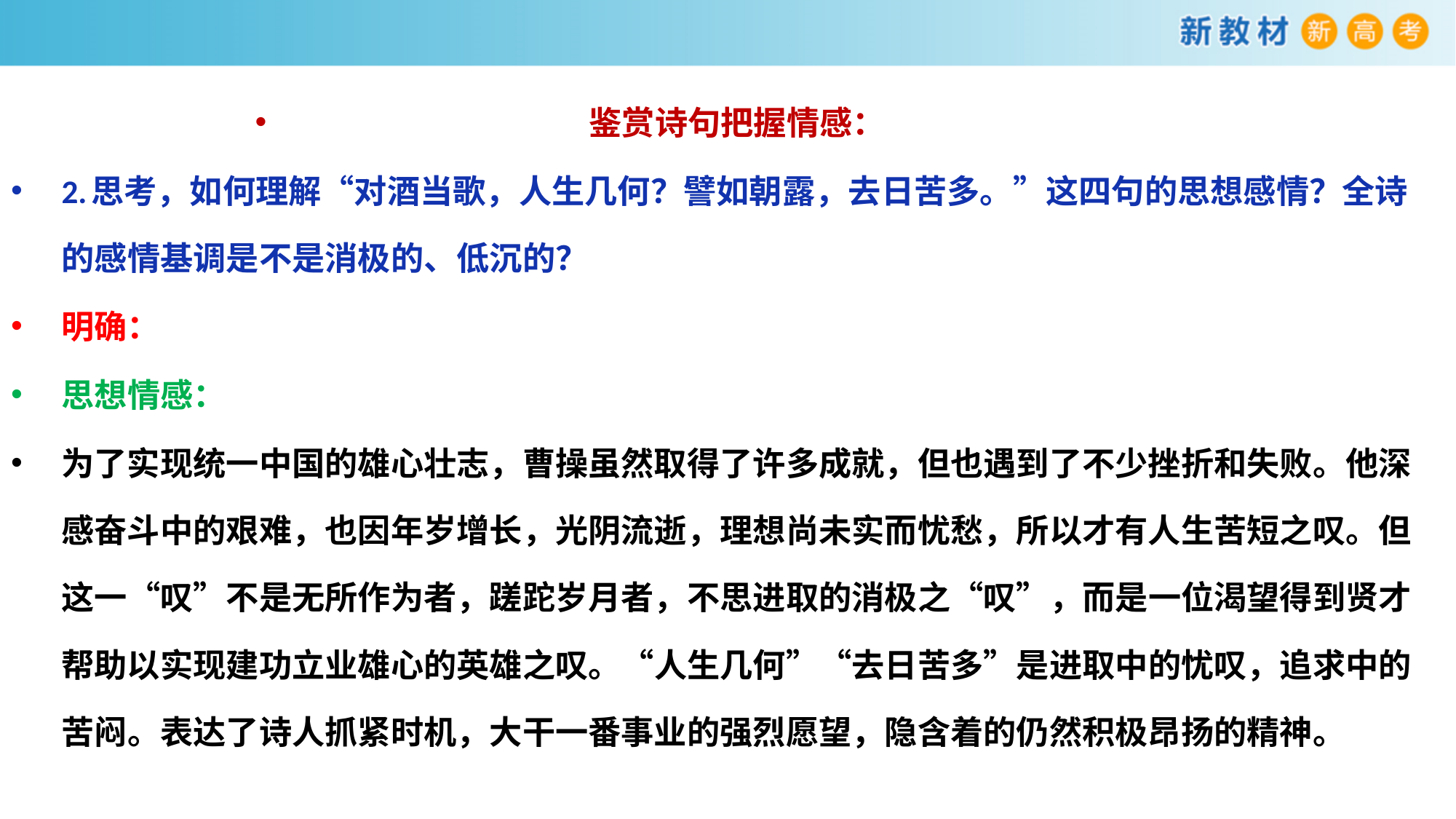

鉴赏诗句把握情感：
2.思考，如何理解“对酒当歌，人生几何？譬如朝露，去日苦多。”这四句的思想感情？全诗的感情基调是不是消极的、低沉的？
明确：
思想情感：
为了实现统一中国的雄心壮志，曹操虽然取得了许多成就，但也遇到了不少挫折和失败。他深感奋斗中的艰难，也因年岁增长，光阴流逝，理想尚未实而忧愁，所以才有人生苦短之叹。但这一“叹”不是无所作为者，蹉跎岁月者，不思进取的消极之“叹”，而是一位渴望得到贤才帮助以实现建功立业雄心的英雄之叹。“人生几何”“去日苦多”是进取中的忧叹，追求中的苦闷。表达了诗人抓紧时机，大干一番事业的强烈愿望，隐含着的仍然积极昂扬的精神。